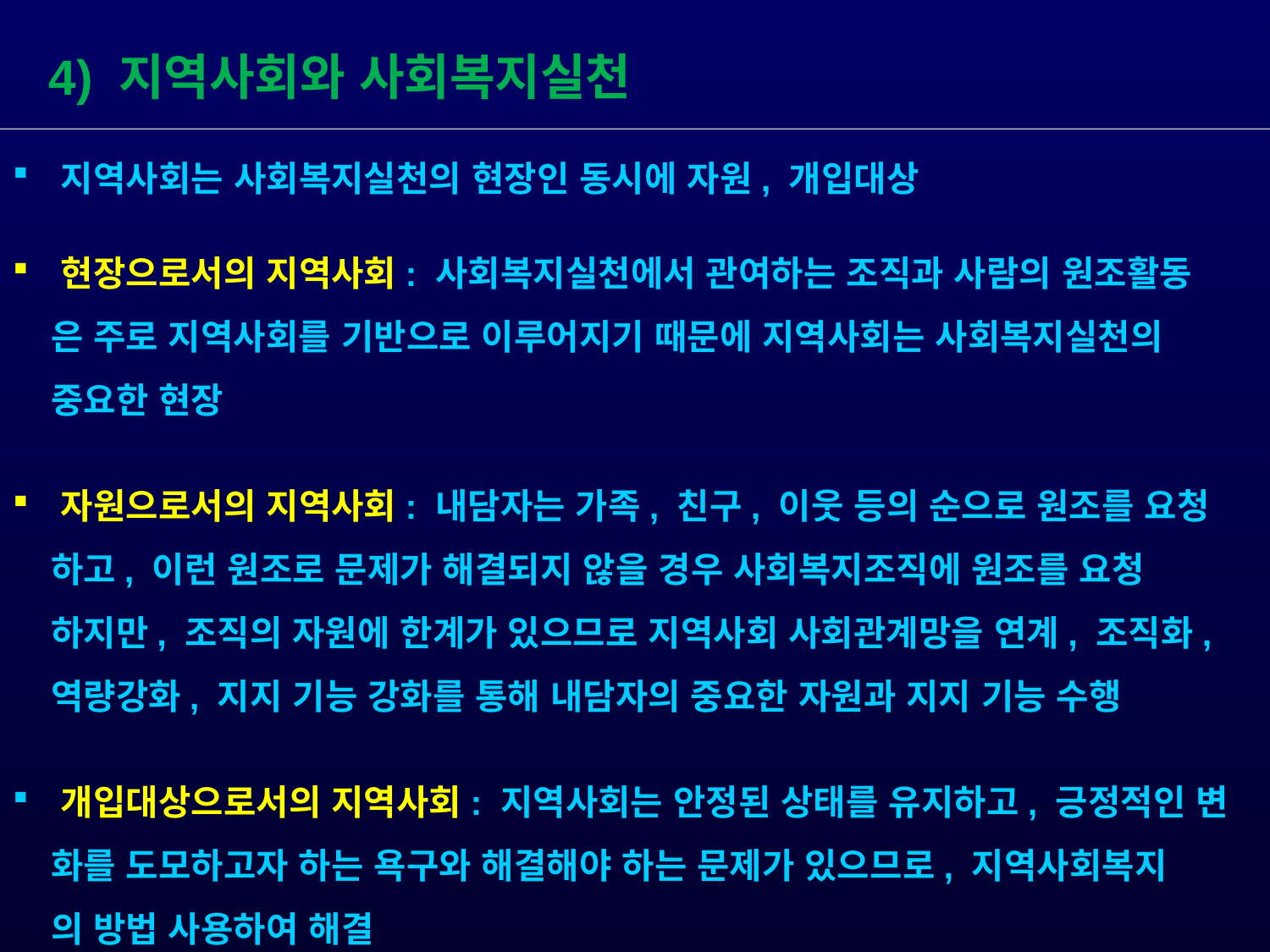

4) 지역사회와 사회복지실천
 지역사회는 사회복지실천의 현장인 동시에 자원, 개입대상

 현장으로서의 지역사회: 사회복지실천에서 관여하는 조직과 사람의 원조활동
   은 주로 지역사회를 기반으로 이루어지기 때문에 지역사회는 사회복지실천의
   중요한 현장
 자원으로서의 지역사회: 내담자는 가족, 친구, 이웃 등의 순으로 원조를 요청
   하고, 이런 원조로 문제가 해결되지 않을 경우 사회복지조직에 원조를 요청
   하지만, 조직의 자원에 한계가 있으므로 지역사회 사회관계망을 연계, 조직화,
   역량강화, 지지 기능 강화를 통해 내담자의 중요한 자원과 지지 기능 수행
 개입대상으로서의 지역사회: 지역사회는 안정된 상태를 유지하고, 긍정적인 변
   화를 도모하고자 하는 욕구와 해결해야 하는 문제가 있으므로, 지역사회복지
   의 방법 사용하여 해결